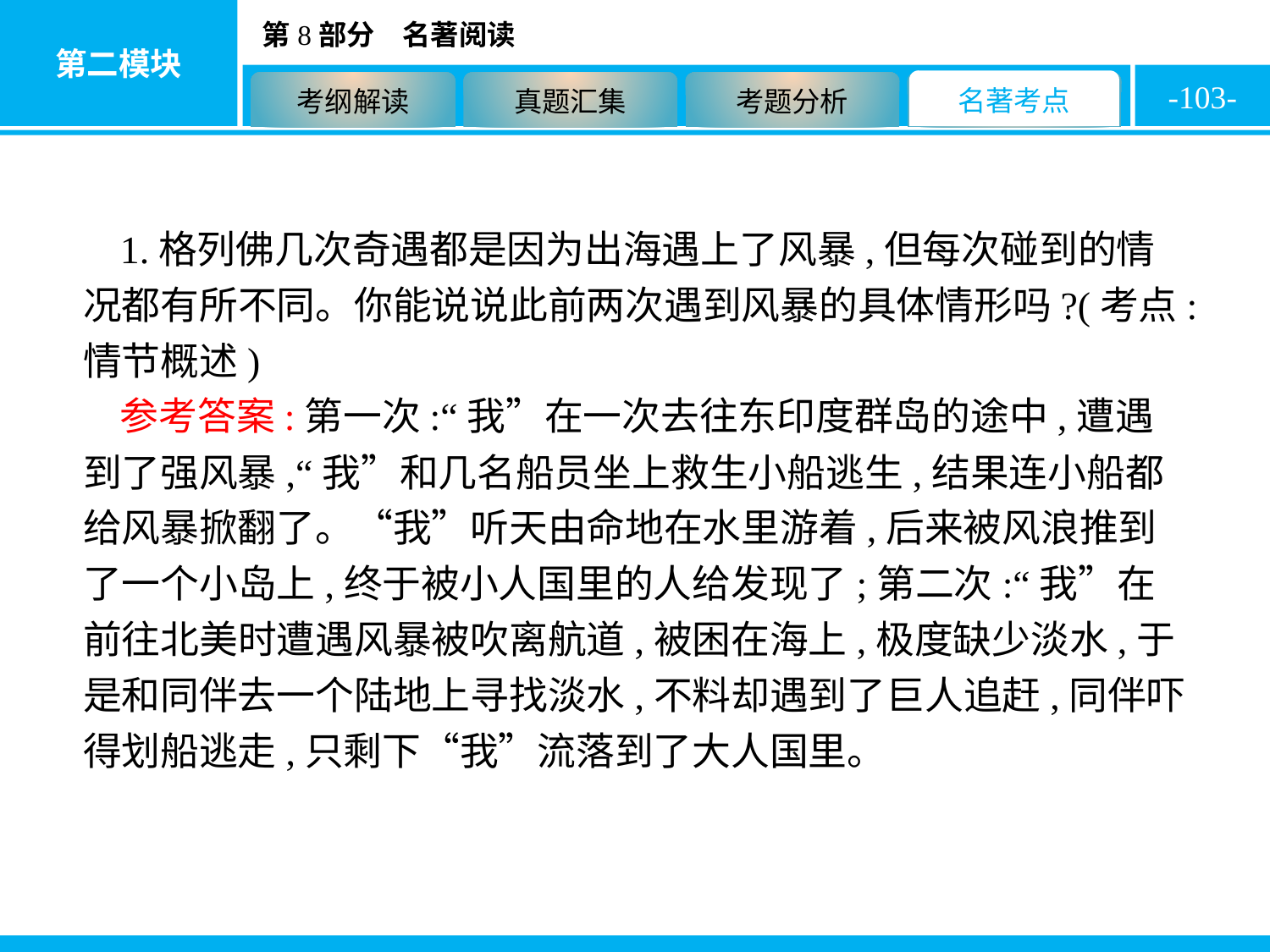

-103-
1.格列佛几次奇遇都是因为出海遇上了风暴,但每次碰到的情况都有所不同。你能说说此前两次遇到风暴的具体情形吗?(考点:情节概述)
参考答案:第一次:“我”在一次去往东印度群岛的途中,遭遇到了强风暴,“我”和几名船员坐上救生小船逃生,结果连小船都给风暴掀翻了。“我”听天由命地在水里游着,后来被风浪推到了一个小岛上,终于被小人国里的人给发现了;第二次:“我”在前往北美时遭遇风暴被吹离航道,被困在海上,极度缺少淡水,于是和同伴去一个陆地上寻找淡水,不料却遇到了巨人追赶,同伴吓得划船逃走,只剩下“我”流落到了大人国里。